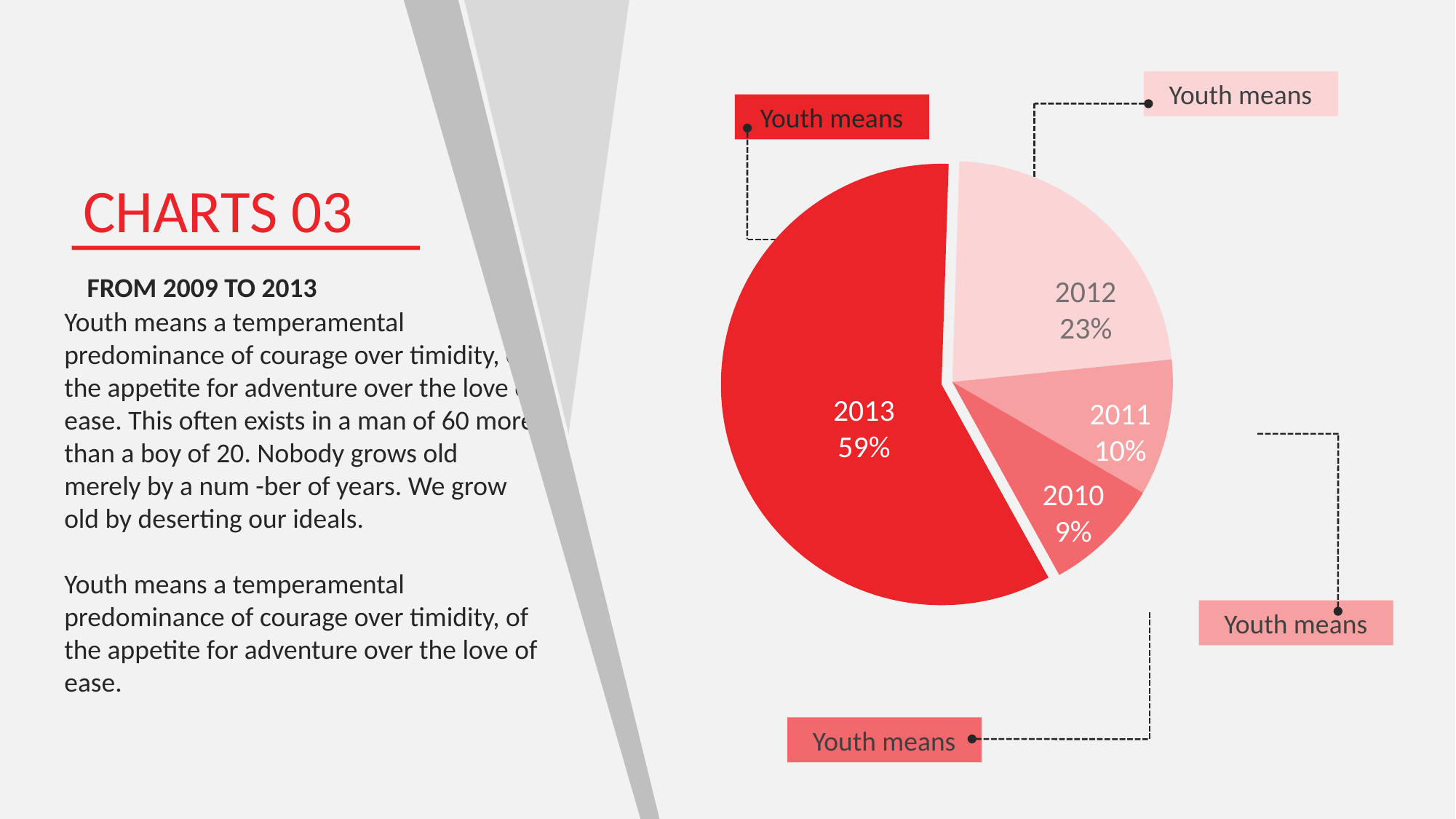

Youth means

Youth means

### Chart

| Category | 销售额 |
|---|---|
| 第一季度 | 8.2 |
| 第二季度 | 3.2 |
| 第三季度 | 1.4 |
| 第四季度 | 1.2 |
2012
23%
2013
59%
2011
10%
2010
9%
CHARTS 03

FROM 2009 TO 2013
Youth means a temperamental predominance of courage over timidity, of the appetite for adventure over the love of ease. This often exists in a man of 60 more than a boy of 20. Nobody grows old merely by a num -ber of years. We grow old by deserting our ideals.

Youth means a temperamental predominance of courage over timidity, of the appetite for adventure over the love of ease.

Youth means

Youth means